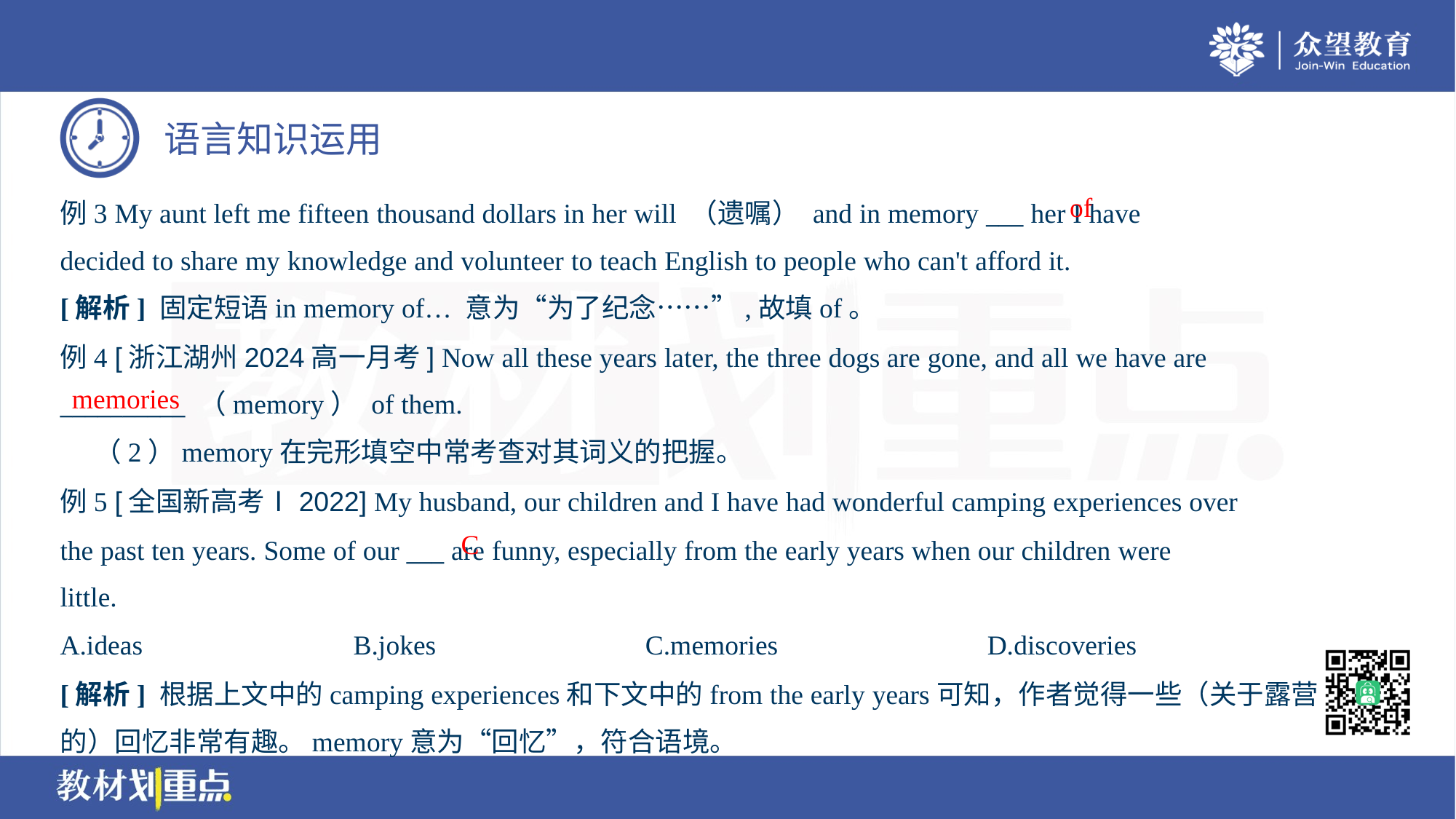

of
例3 My aunt left me fifteen thousand dollars in her will （遗嘱） and in memory ___ her I have
decided to share my knowledge and volunteer to teach English to people who can't afford it.
[解析] 固定短语in memory of… 意为“为了纪念……”,故填of。
例4 [浙江湖州2024高一月考] Now all these years later, the three dogs are gone, and all we have are
__________ （memory） of them.
memories
    （2）memory在完形填空中常考查对其词义的把握。
例5 [全国新高考Ⅰ2022] My husband, our children and I have had wonderful camping experiences over
the past ten years. Some of our ___ are funny, especially from the early years when our children were
little.
C
A.ideas	B.jokes	C.memories	D.discoveries
[解析] 根据上文中的camping experiences和下文中的from the early years可知，作者觉得一些（关于露营
的）回忆非常有趣。memory意为“回忆”，符合语境。